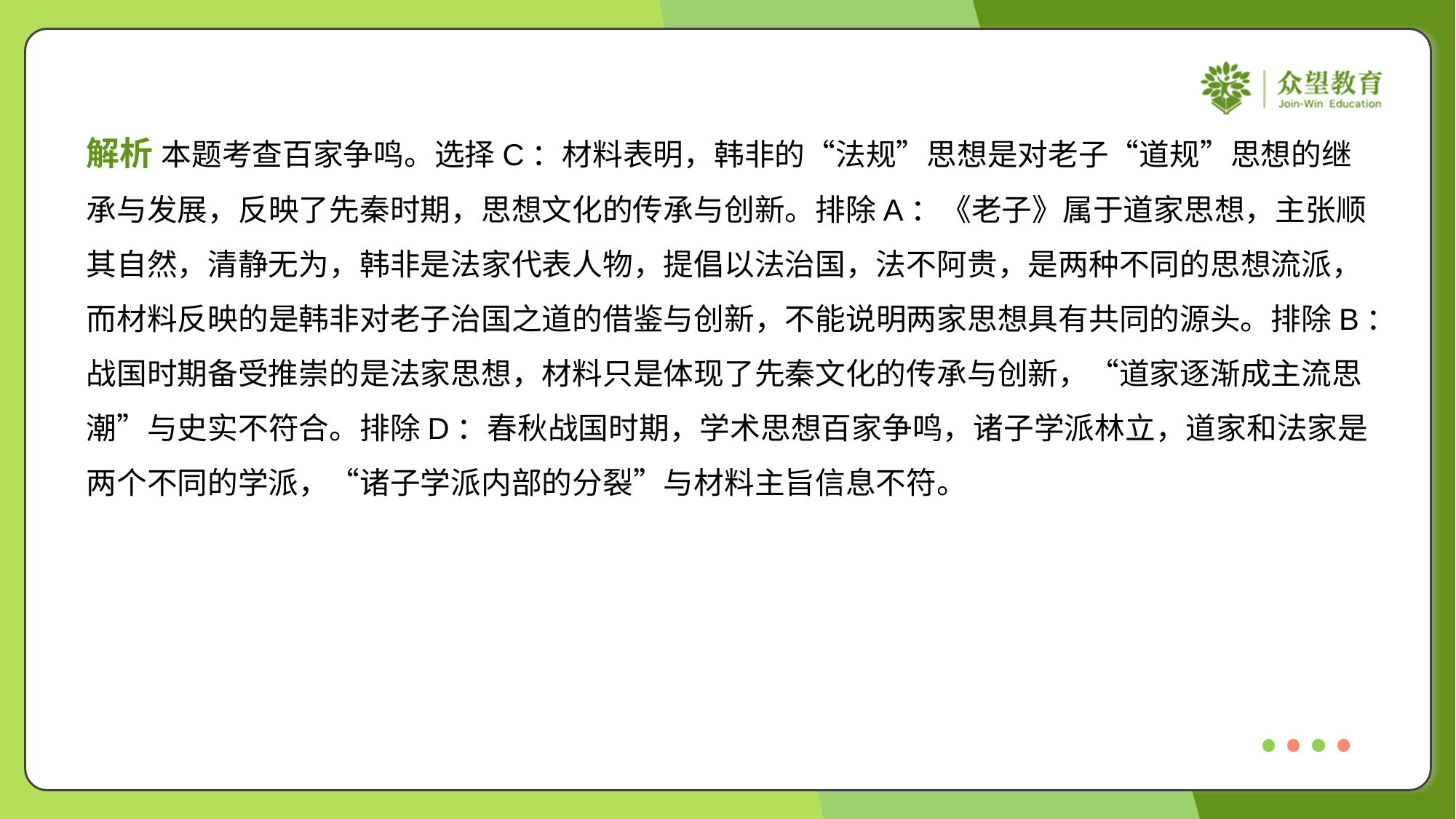

解析 本题考查百家争鸣。选择C：材料表明，韩非的“法规”思想是对老子“道规”思想的继
承与发展，反映了先秦时期，思想文化的传承与创新。排除A：《老子》属于道家思想，主张顺
其自然，清静无为，韩非是法家代表人物，提倡以法治国，法不阿贵，是两种不同的思想流派，
而材料反映的是韩非对老子治国之道的借鉴与创新，不能说明两家思想具有共同的源头。排除B：
战国时期备受推崇的是法家思想，材料只是体现了先秦文化的传承与创新，“道家逐渐成主流思
潮”与史实不符合。排除D：春秋战国时期，学术思想百家争鸣，诸子学派林立，道家和法家是
两个不同的学派，“诸子学派内部的分裂”与材料主旨信息不符。